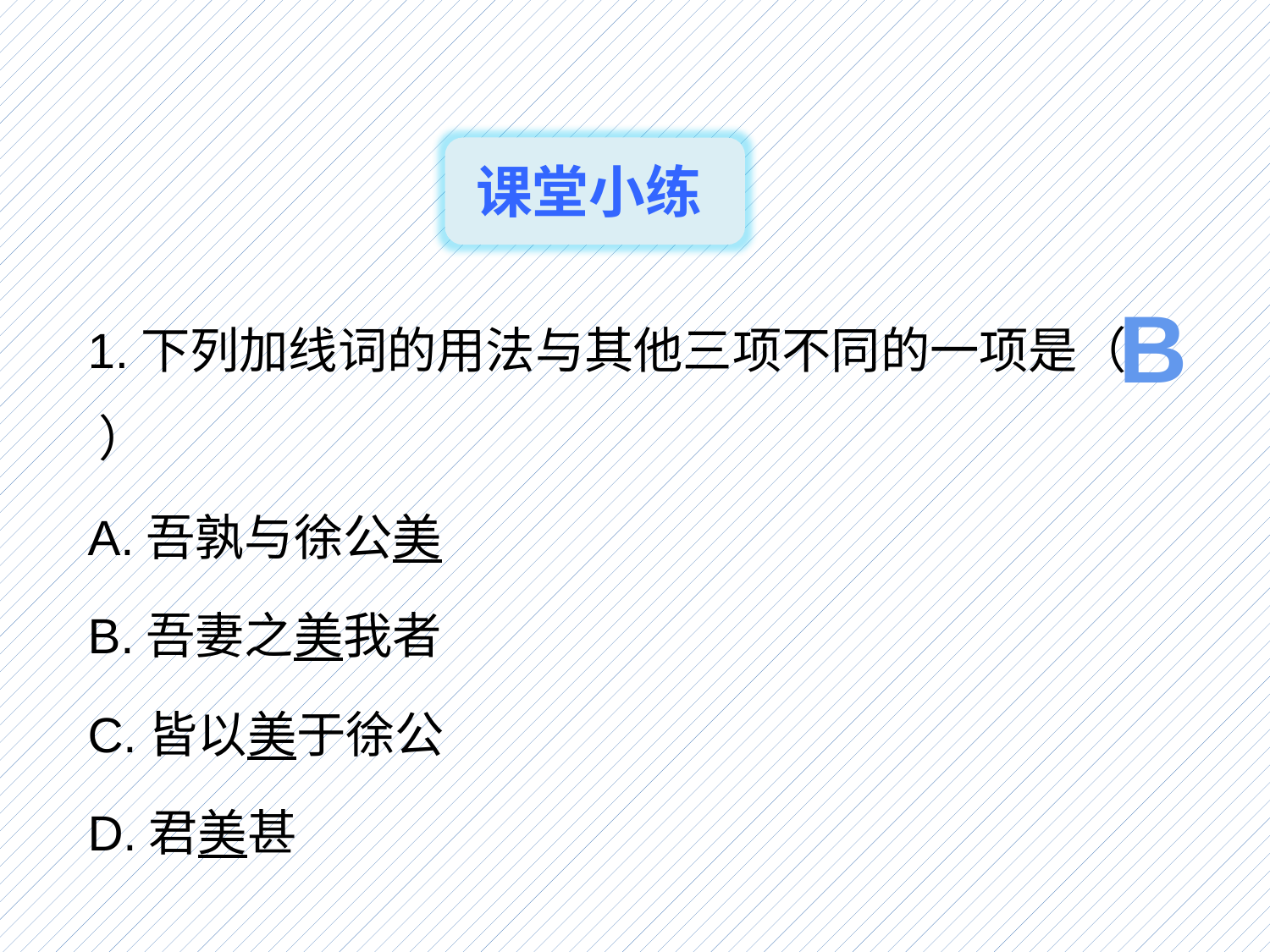

课堂小练
B
1.下列加线词的用法与其他三项不同的一项是（     ）
A.吾孰与徐公美
B.吾妻之美我者
C.皆以美于徐公
D.君美甚